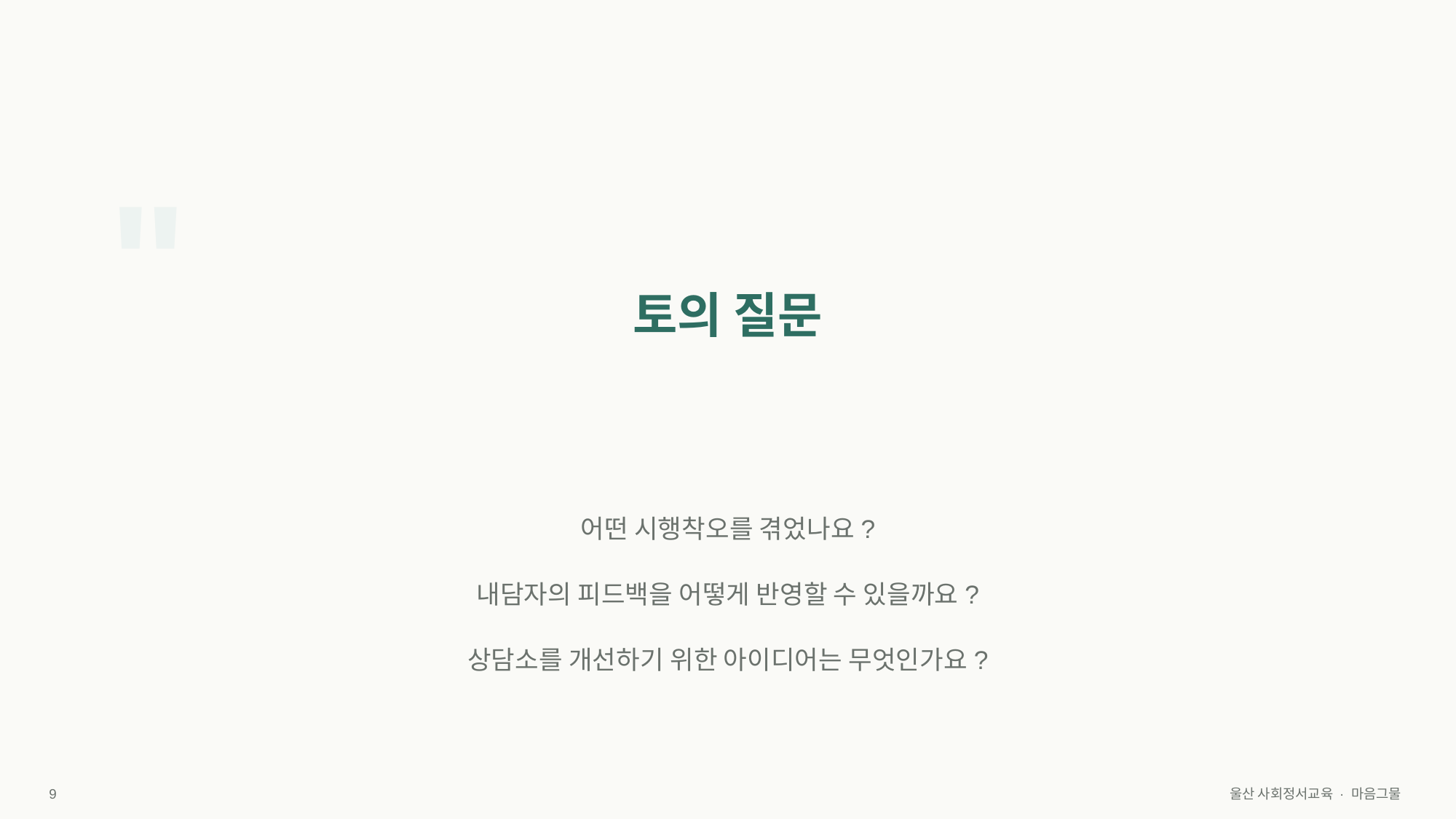

"
토의 질문
어떤 시행착오를 겪었나요?
내담자의 피드백을 어떻게 반영할 수 있을까요?
상담소를 개선하기 위한 아이디어는 무엇인가요?
9
울산 사회정서교육 · 마음그물